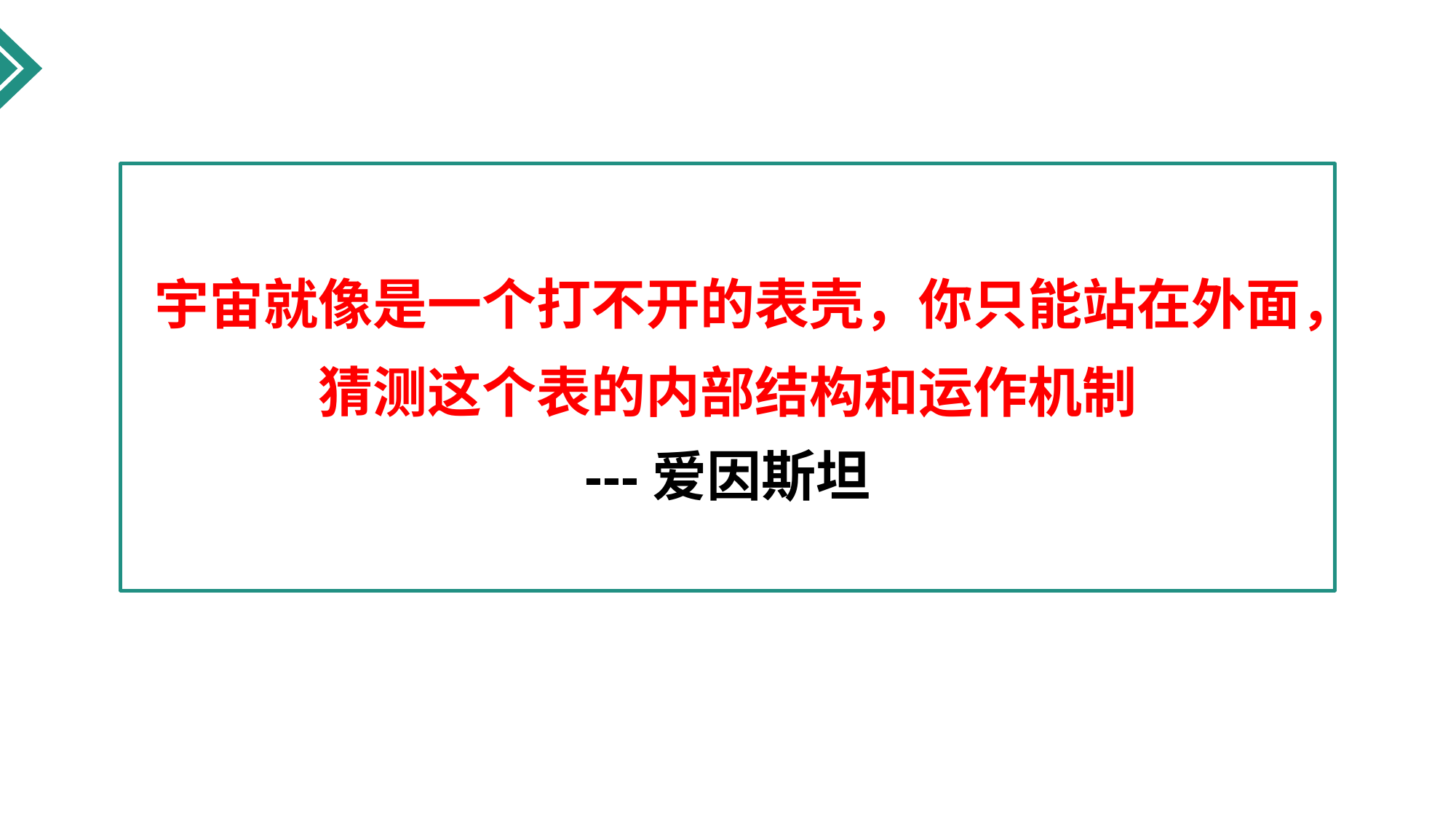

宇宙就像是一个打不开的表壳，你只能站在外面，猜测这个表的内部结构和运作机制
---爱因斯坦